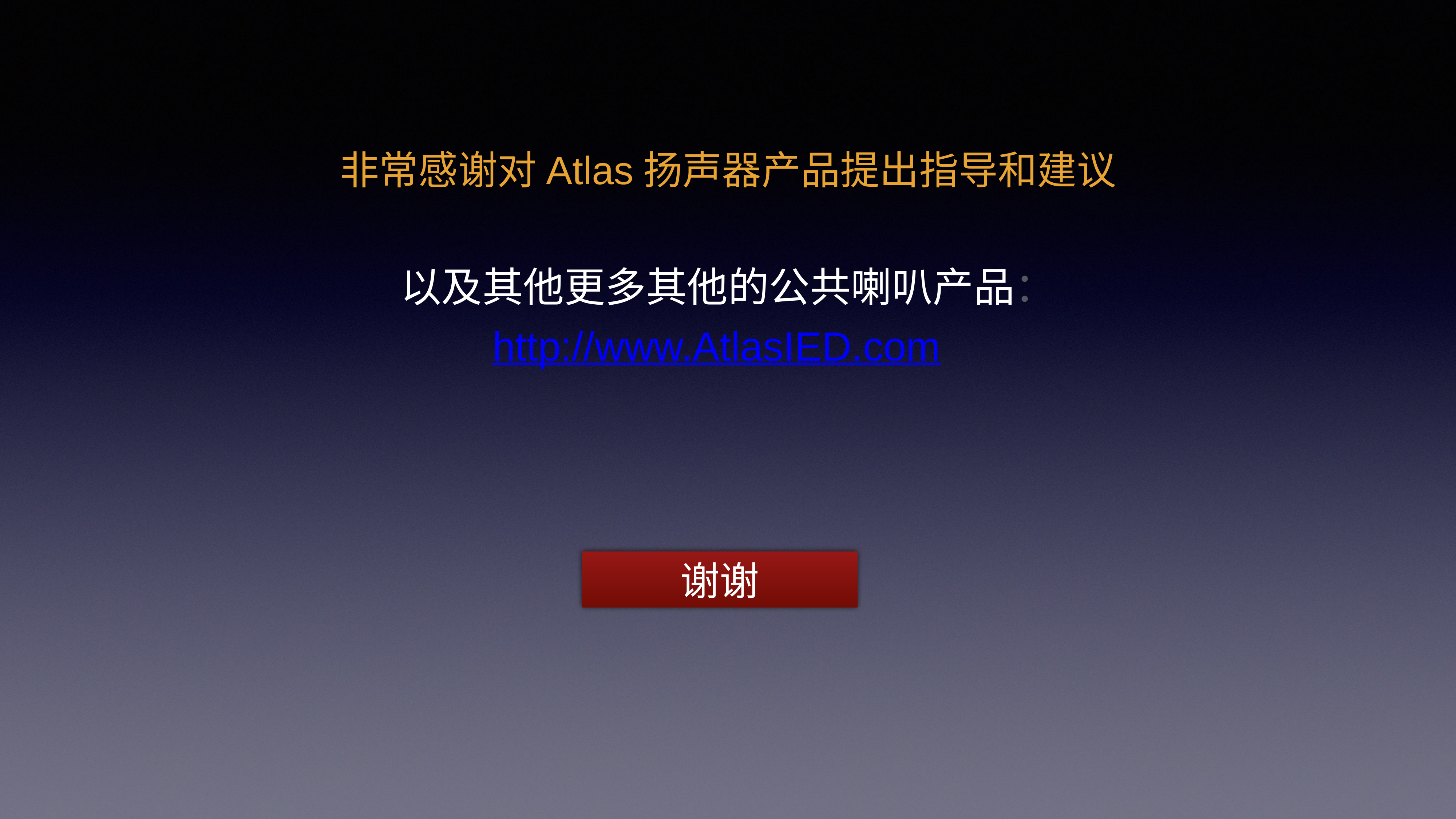

非常感谢对Atlas扬声器产品提出指导和建议

以及其他更多其他的公共喇叭产品：
http://www.AtlasIED.com

谢谢